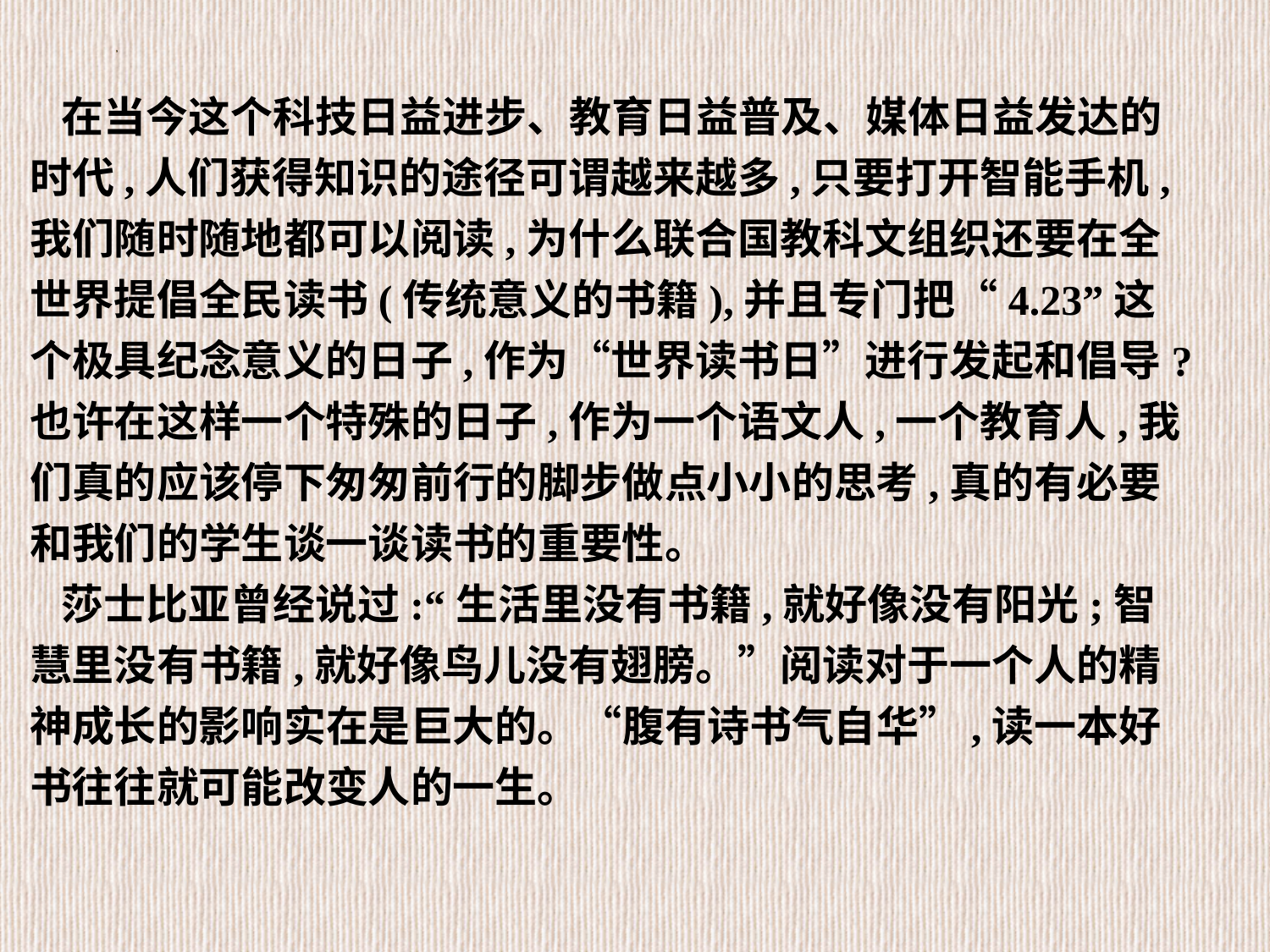

在当今这个科技日益进步、教育日益普及、媒体日益发达的时代,人们获得知识的途径可谓越来越多,只要打开智能手机,我们随时随地都可以阅读,为什么联合国教科文组织还要在全世界提倡全民读书(传统意义的书籍),并且专门把“4.23”这个极具纪念意义的日子,作为“世界读书日”进行发起和倡导?也许在这样一个特殊的日子,作为一个语文人,一个教育人,我们真的应该停下匆匆前行的脚步做点小小的思考,真的有必要和我们的学生谈一谈读书的重要性。
莎士比亚曾经说过:“生活里没有书籍,就好像没有阳光;智慧里没有书籍,就好像鸟儿没有翅膀。”阅读对于一个人的精神成长的影响实在是巨大的。“腹有诗书气自华”,读一本好书往往就可能改变人的一生。
主题阅读